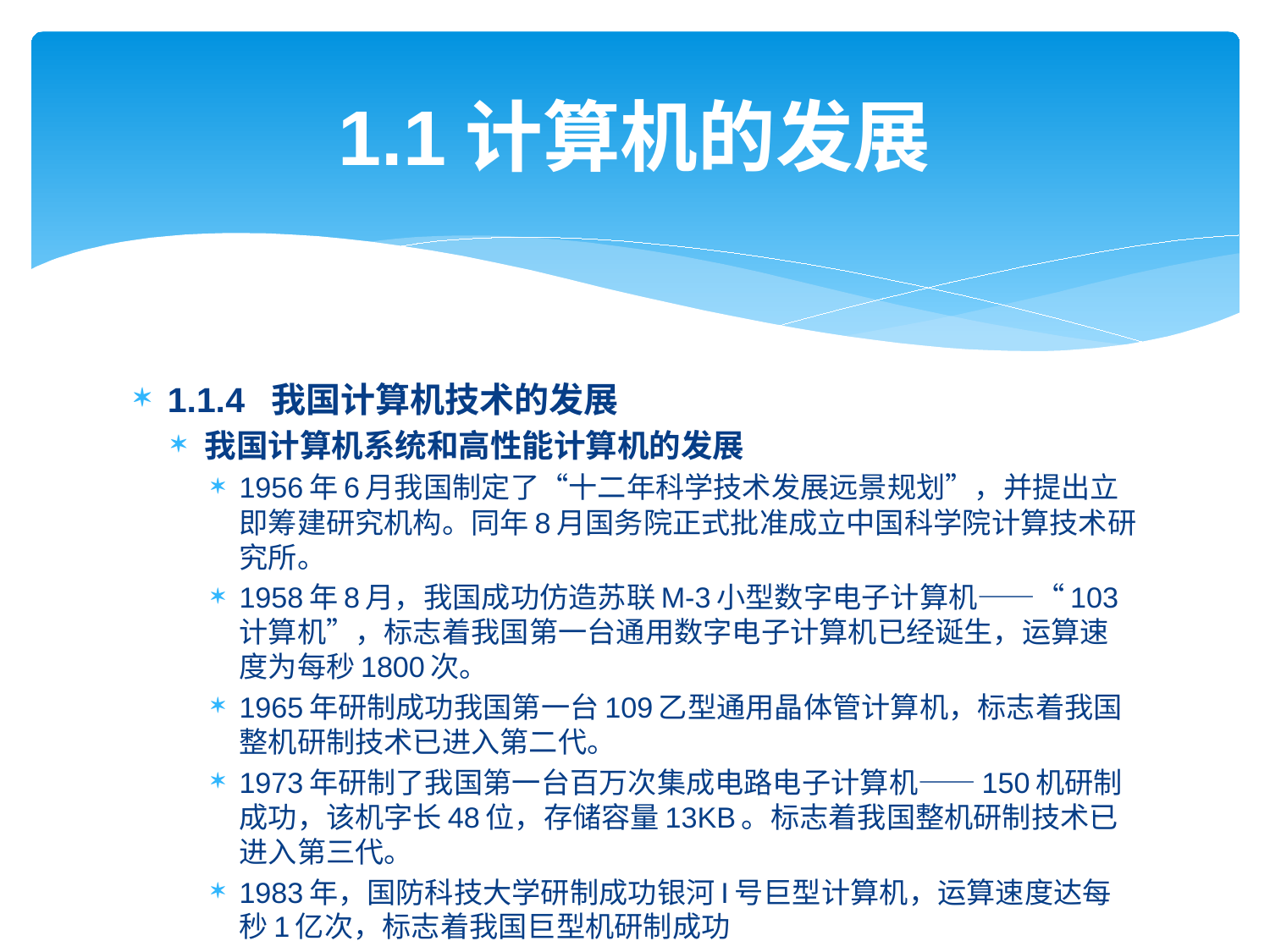

# 1.1计算机的发展
1.1.4  我国计算机技术的发展
我国计算机系统和高性能计算机的发展
1956年6月我国制定了“十二年科学技术发展远景规划”，并提出立即筹建研究机构。同年8月国务院正式批准成立中国科学院计算技术研究所。
1958年8月，我国成功仿造苏联M-3小型数字电子计算机——“103计算机”，标志着我国第一台通用数字电子计算机已经诞生，运算速度为每秒1800次。
1965年研制成功我国第一台109乙型通用晶体管计算机，标志着我国整机研制技术已进入第二代。
1973年研制了我国第一台百万次集成电路电子计算机——150机研制成功，该机字长48位，存储容量13KB。标志着我国整机研制技术已进入第三代。
1983年，国防科技大学研制成功银河I号巨型计算机，运算速度达每秒1亿次，标志着我国巨型机研制成功